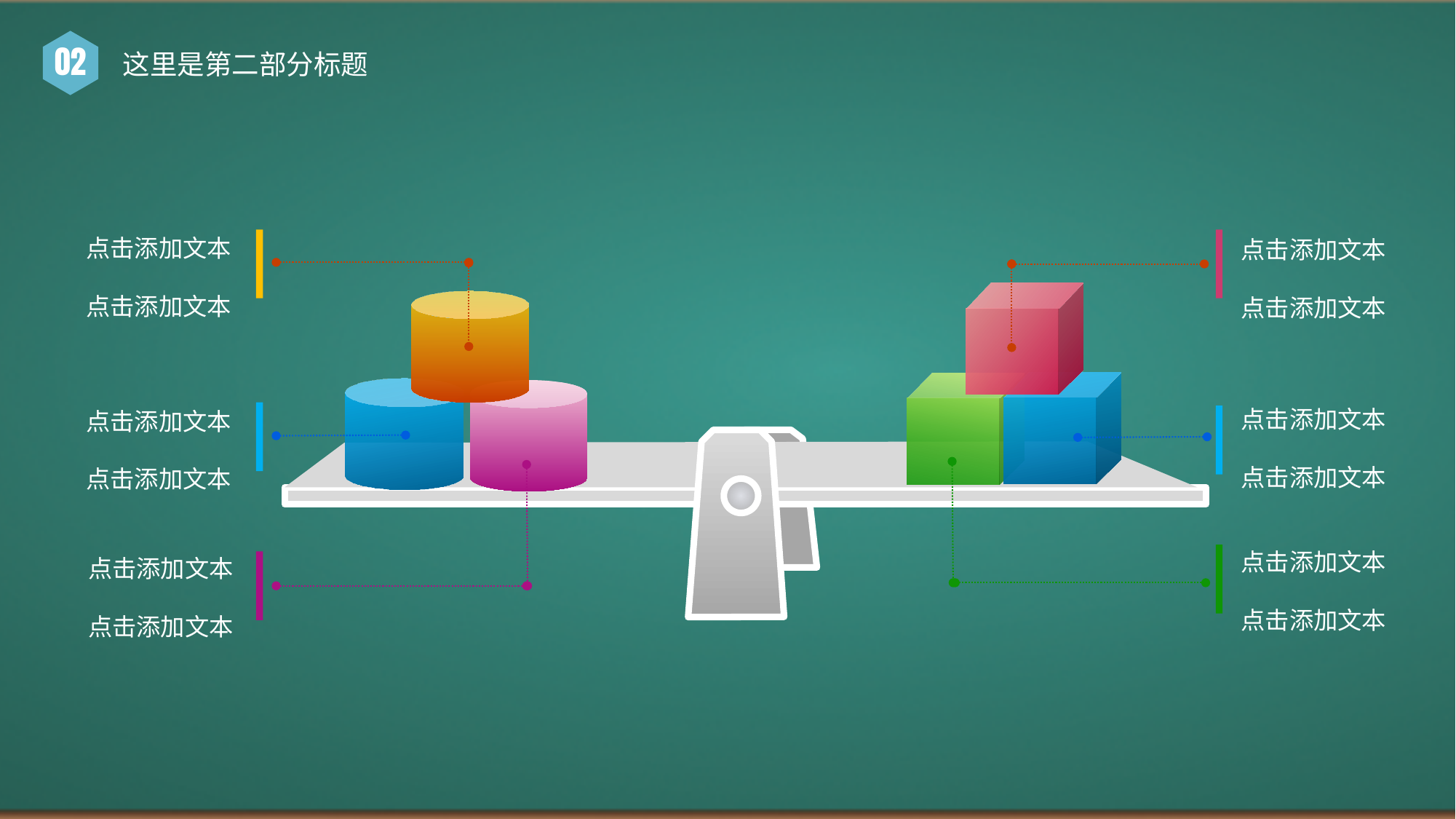

02
这里是第二部分标题
点击添加文本
点击添加文本
点击添加文本
点击添加文本

点击添加文本
点击添加文本
点击添加文本
点击添加文本

点击添加文本
点击添加文本

点击添加文本
点击添加文本